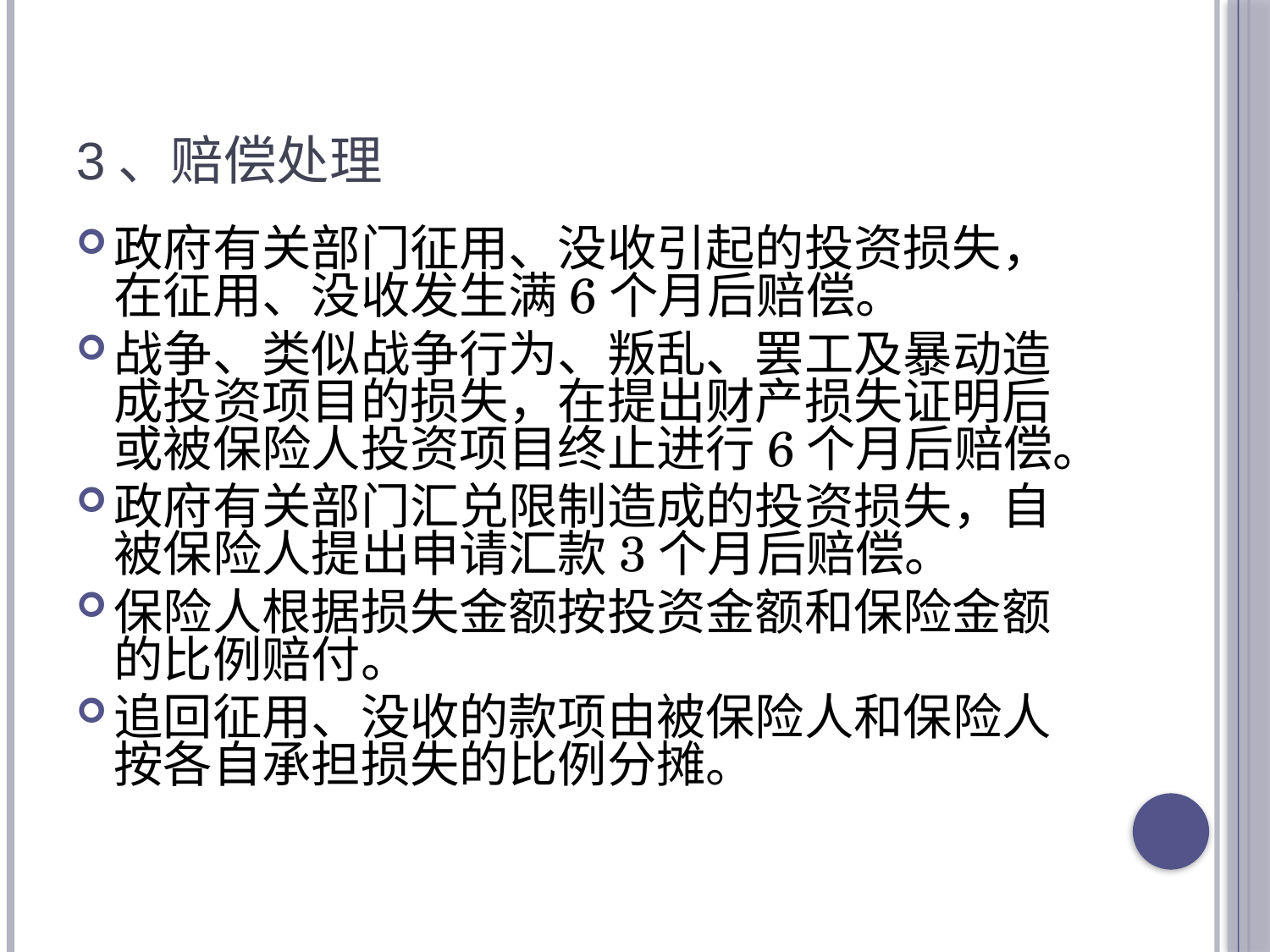

# 3、赔偿处理
政府有关部门征用、没收引起的投资损失，在征用、没收发生满6个月后赔偿。
战争、类似战争行为、叛乱、罢工及暴动造成投资项目的损失，在提出财产损失证明后或被保险人投资项目终止进行6个月后赔偿。
政府有关部门汇兑限制造成的投资损失，自被保险人提出申请汇款3个月后赔偿。
保险人根据损失金额按投资金额和保险金额的比例赔付。
追回征用、没收的款项由被保险人和保险人按各自承担损失的比例分摊。